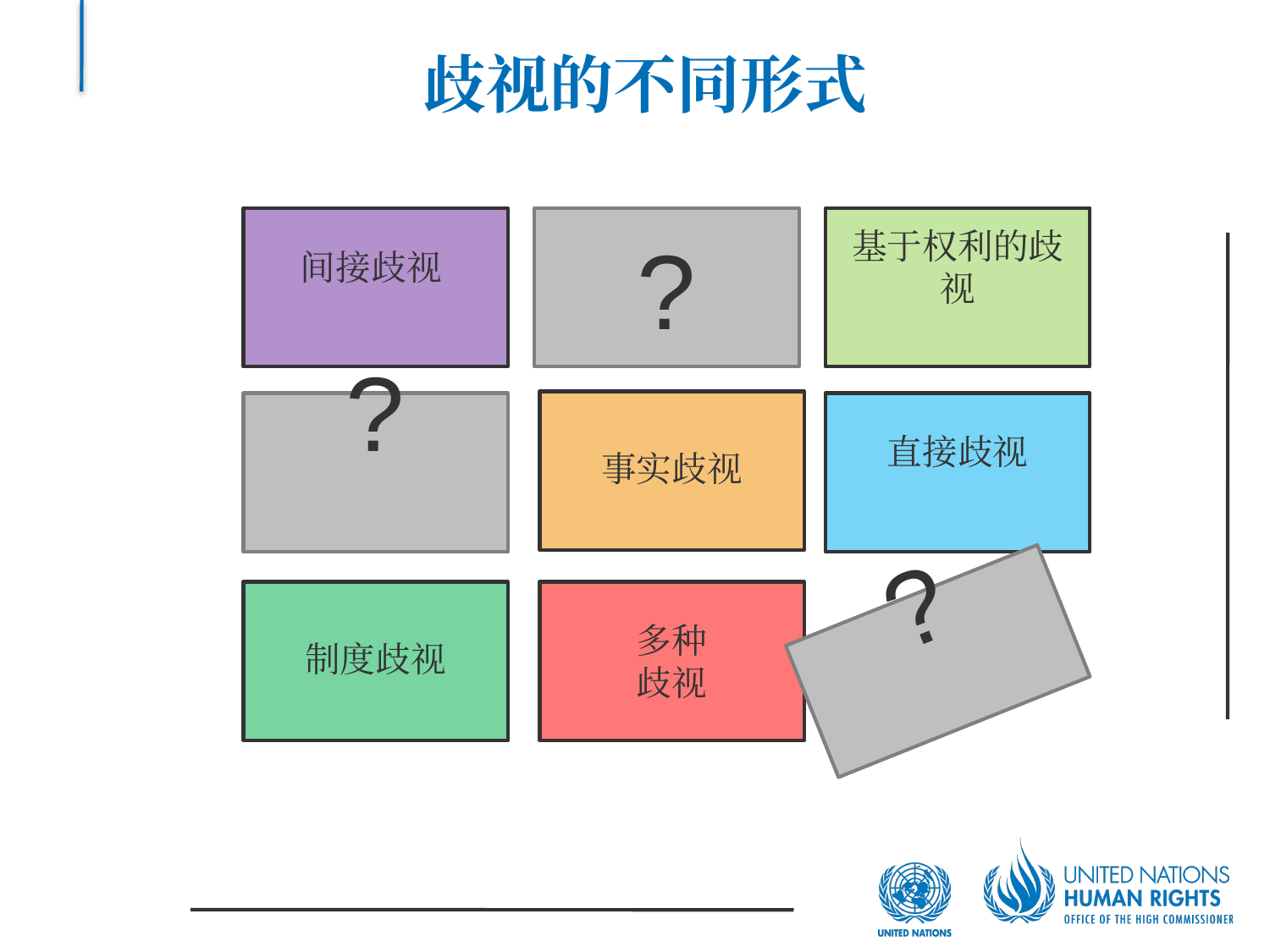

# 歧视的不同形式

间接歧视

?
基于权利的歧视

?

事实歧视
直接歧视

制度歧视
?

多种
歧视